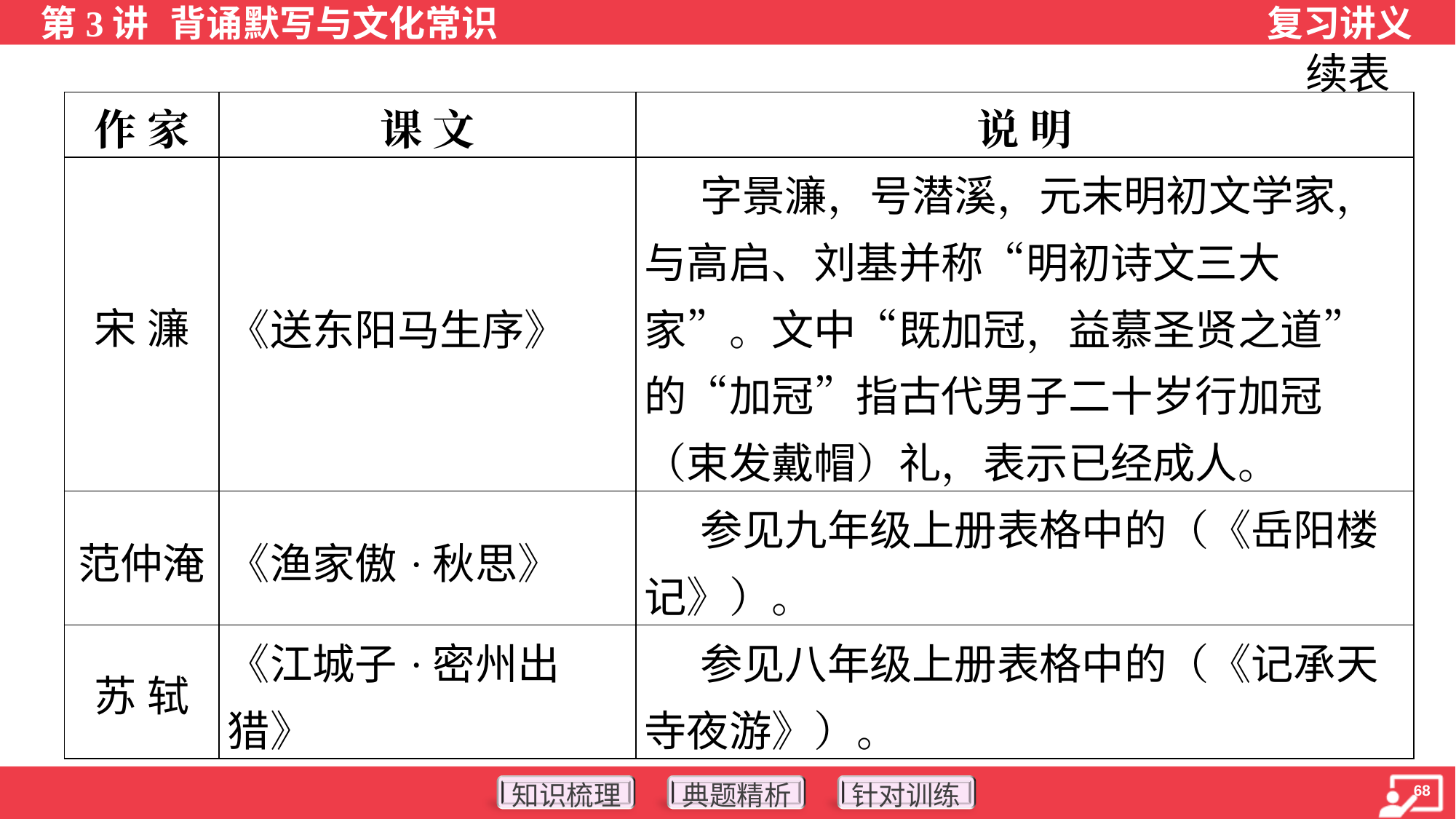

续表
| 作 家 | 课 文 | 说 明 |
| --- | --- | --- |
| 宋 濂 | 《送东阳马生序》 | 字景濂，号潜溪，元末明初文学家，与高启、刘基并称“明初诗文三大家”。文中“既加冠，益慕圣贤之道”的“加冠”指古代男子二十岁行加冠（束发戴帽）礼，表示已经成人。 |
| 范仲淹 | 《渔家傲·秋思》 | 参见九年级上册表格中的（《岳阳楼记》）。 |
| 苏 轼 | 《江城子·密州出猎》 | 参见八年级上册表格中的（《记承天寺夜游》）。 |